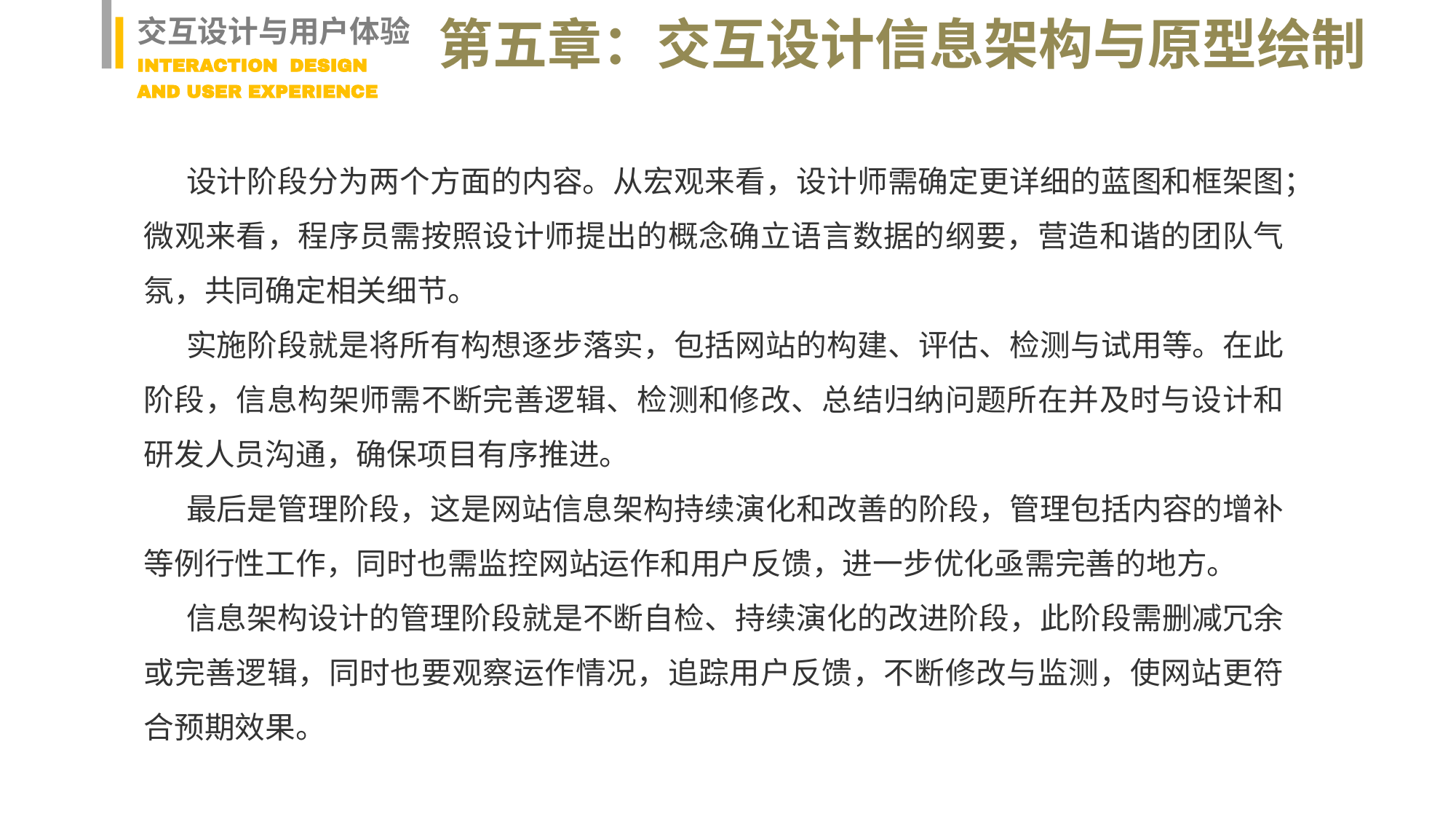

交互设计与用户体验
INTERACTION  DESIGN
AND USER EXPERIENCE
第五章：交互设计信息架构与原型绘制

设计阶段分为两个方面的内容。从宏观来看，设计师需确定更详细的蓝图和框架图；微观来看，程序员需按照设计师提出的概念确立语言数据的纲要，营造和谐的团队气氛，共同确定相关细节。
实施阶段就是将所有构想逐步落实，包括网站的构建、评估、检测与试用等。在此阶段，信息构架师需不断完善逻辑、检测和修改、总结归纳问题所在并及时与设计和研发人员沟通，确保项目有序推进。
最后是管理阶段，这是网站信息架构持续演化和改善的阶段，管理包括内容的增补等例行性工作，同时也需监控网站运作和用户反馈，进一步优化亟需完善的地方。
信息架构设计的管理阶段就是不断自检、持续演化的改进阶段，此阶段需删减冗余或完善逻辑，同时也要观察运作情况，追踪用户反馈，不断修改与监测，使网站更符合预期效果。